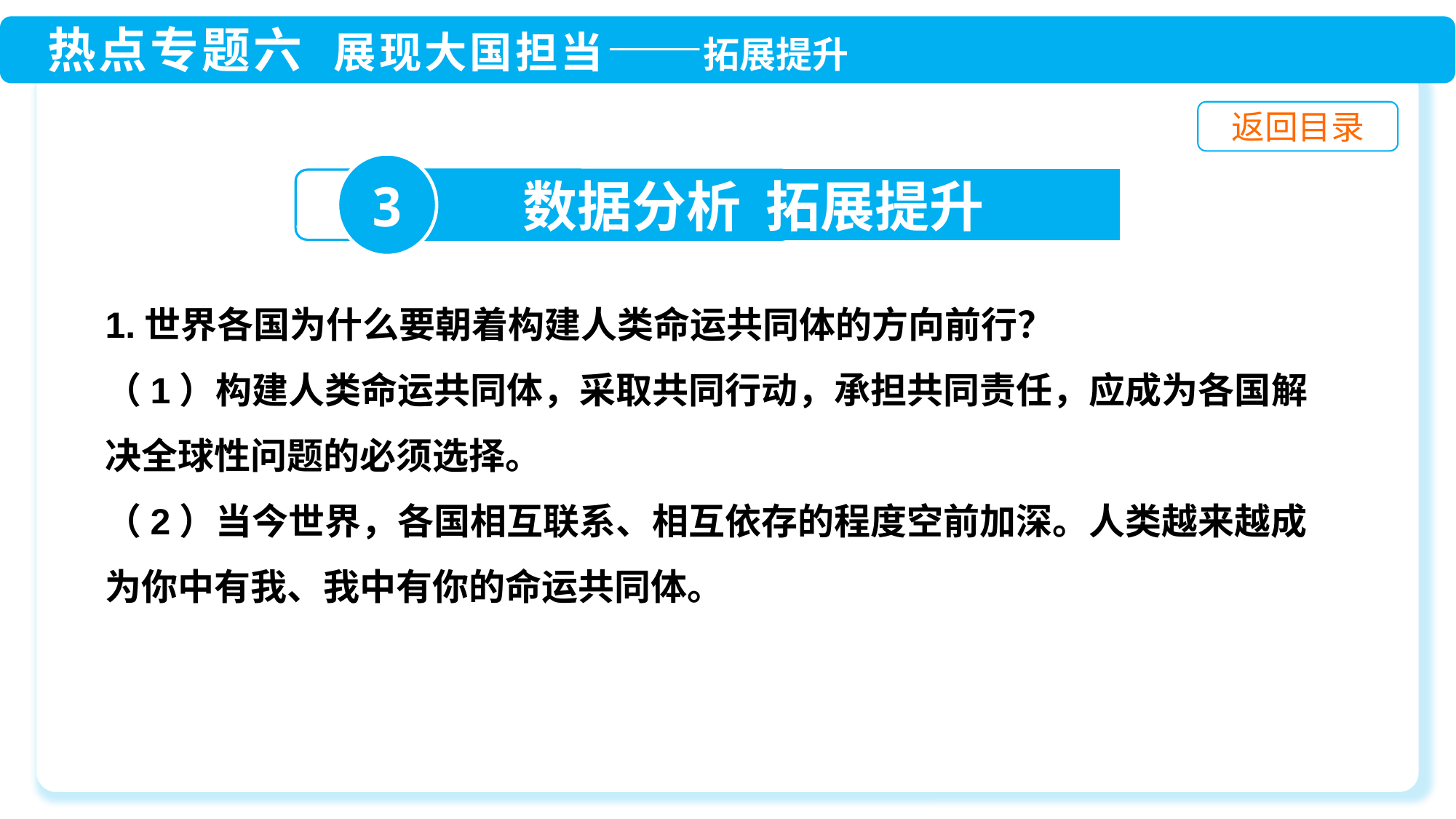

3

数据分析  拓展提升
1.世界各国为什么要朝着构建人类命运共同体的方向前行？
（1）构建人类命运共同体，采取共同行动，承担共同责任，应成为各国解决全球性问题的必须选择。
（2）当今世界，各国相互联系、相互依存的程度空前加深。人类越来越成为你中有我、我中有你的命运共同体。